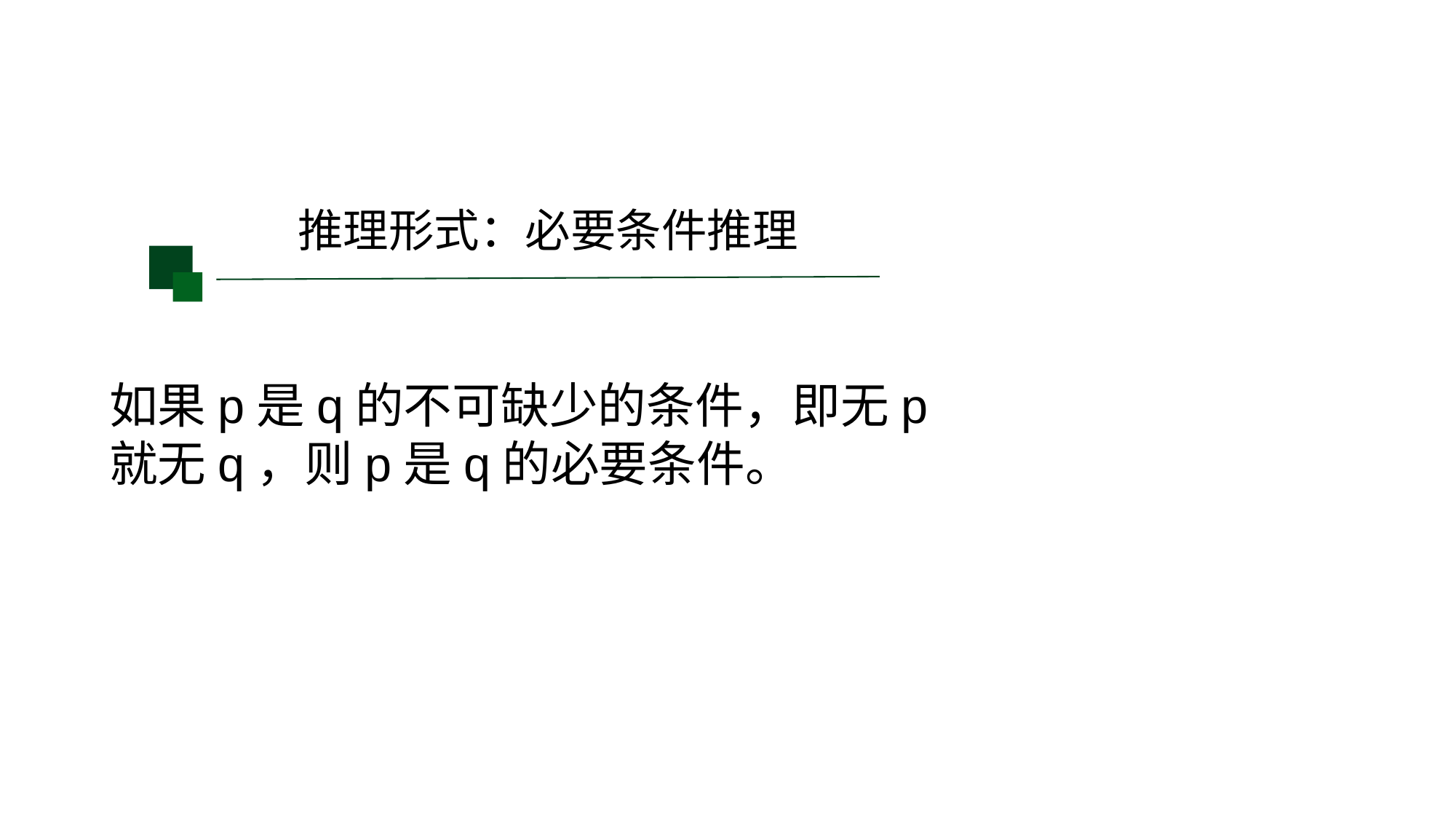

推理形式：必要条件推理

如果p是q的不可缺少的条件，即无p就无q，则p是q的必要条件。